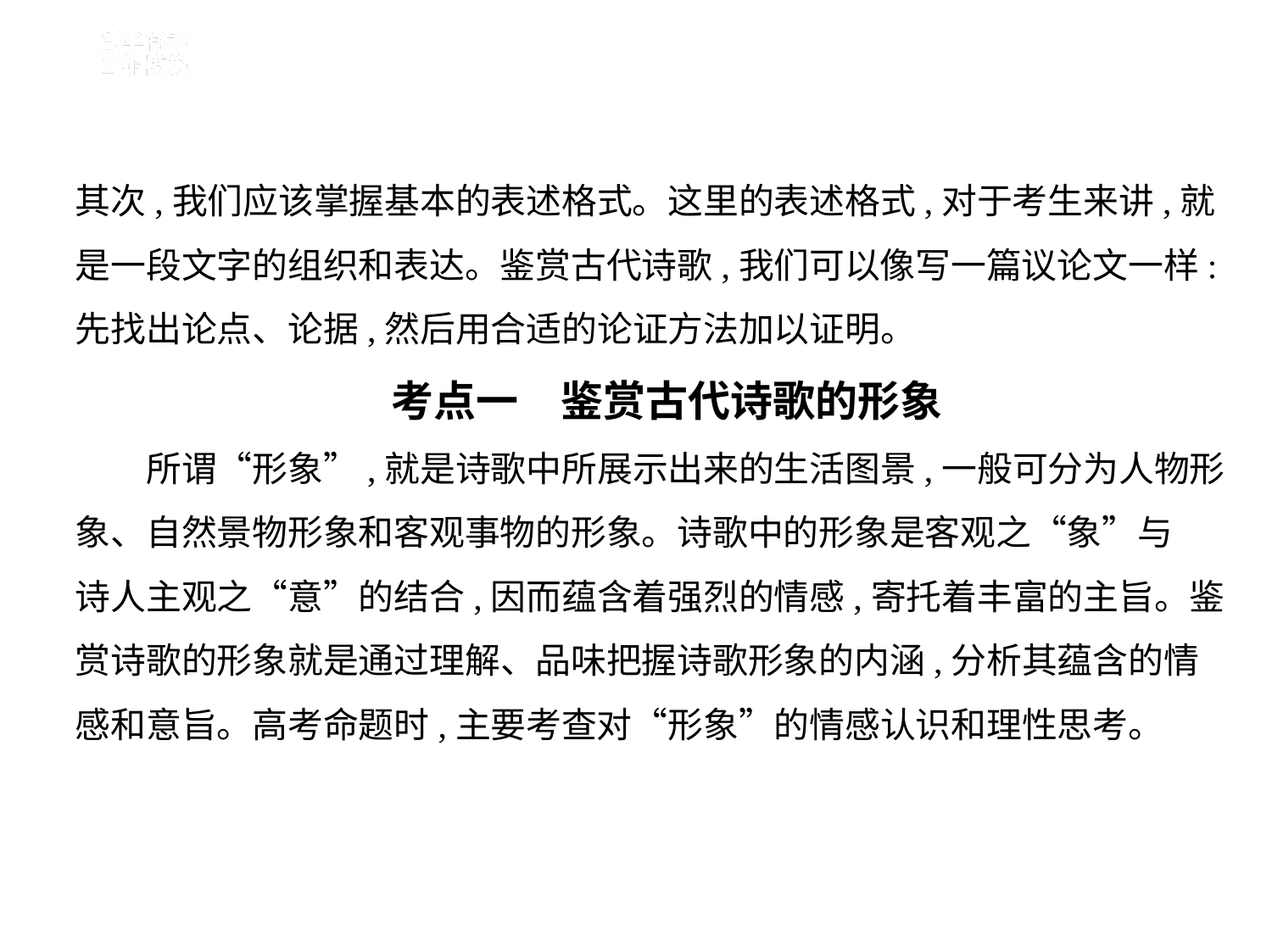

其次,我们应该掌握基本的表述格式。这里的表述格式,对于考生来讲,就
是一段文字的组织和表达。鉴赏古代诗歌,我们可以像写一篇议论文一样:
先找出论点、论据,然后用合适的论证方法加以证明。
考点一　鉴赏古代诗歌的形象
　　所谓“形象”,就是诗歌中所展示出来的生活图景,一般可分为人物形
象、自然景物形象和客观事物的形象。诗歌中的形象是客观之“象”与
诗人主观之“意”的结合,因而蕴含着强烈的情感,寄托着丰富的主旨。鉴
赏诗歌的形象就是通过理解、品味把握诗歌形象的内涵,分析其蕴含的情
感和意旨。高考命题时,主要考查对“形象”的情感认识和理性思考。